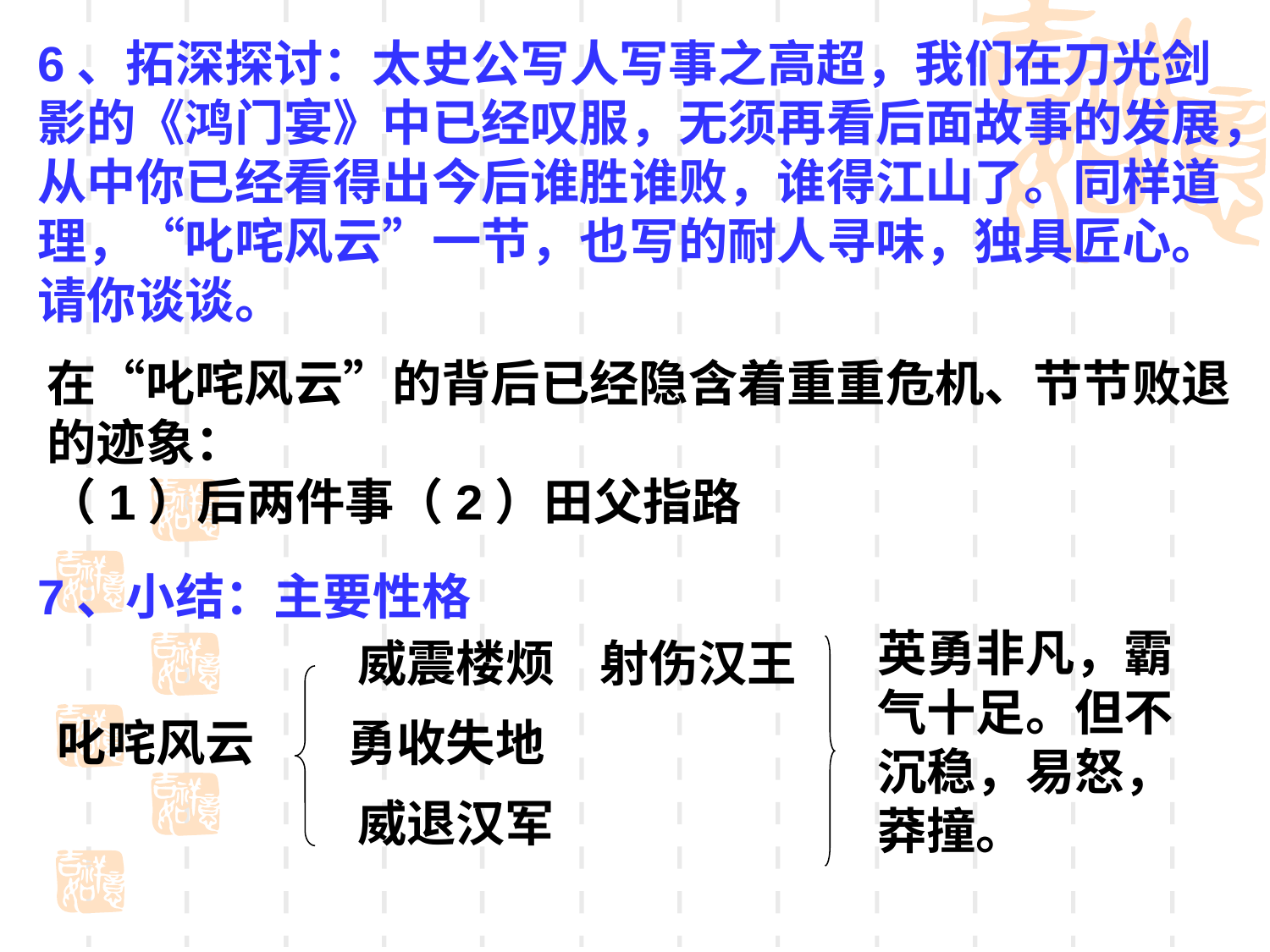

6、拓深探讨：太史公写人写事之高超，我们在刀光剑影的《鸿门宴》中已经叹服，无须再看后面故事的发展，从中你已经看得出今后谁胜谁败，谁得江山了。同样道理，“叱咤风云”一节，也写的耐人寻味，独具匠心。请你谈谈。

7、小结：主要性格

在“叱咤风云”的背后已经隐含着重重危机、节节败退的迹象：
（1）后两件事（2）田父指路

英勇非凡，霸气十足。但不沉稳，易怒，莽撞。
威震楼烦    射伤汉王

叱咤风云
勇收失地

威退汉军